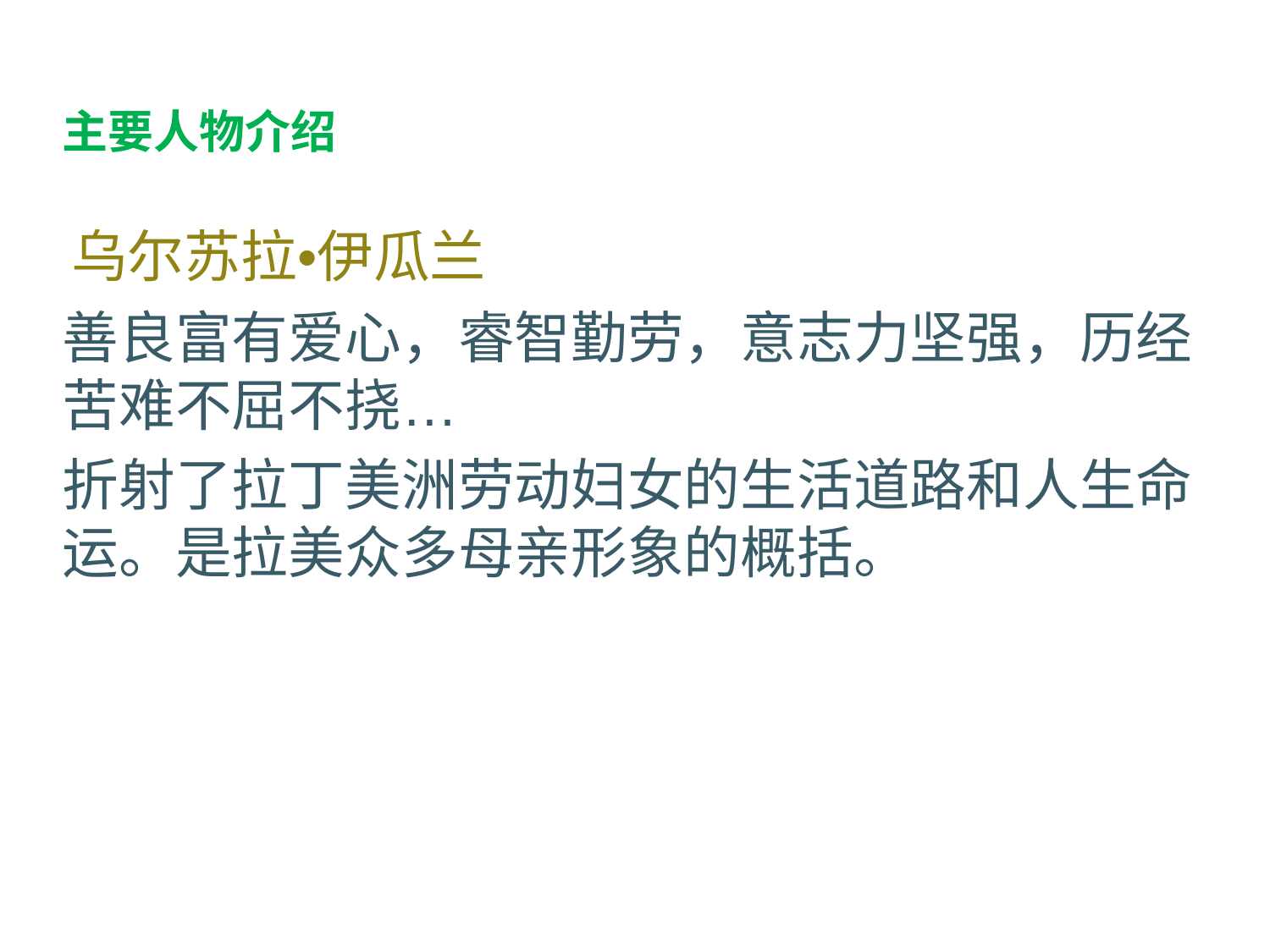

# 主要人物介绍
乌尔苏拉•伊瓜兰
善良富有爱心，睿智勤劳，意志力坚强，历经苦难不屈不挠…
折射了拉丁美洲劳动妇女的生活道路和人生命运。是拉美众多母亲形象的概括。